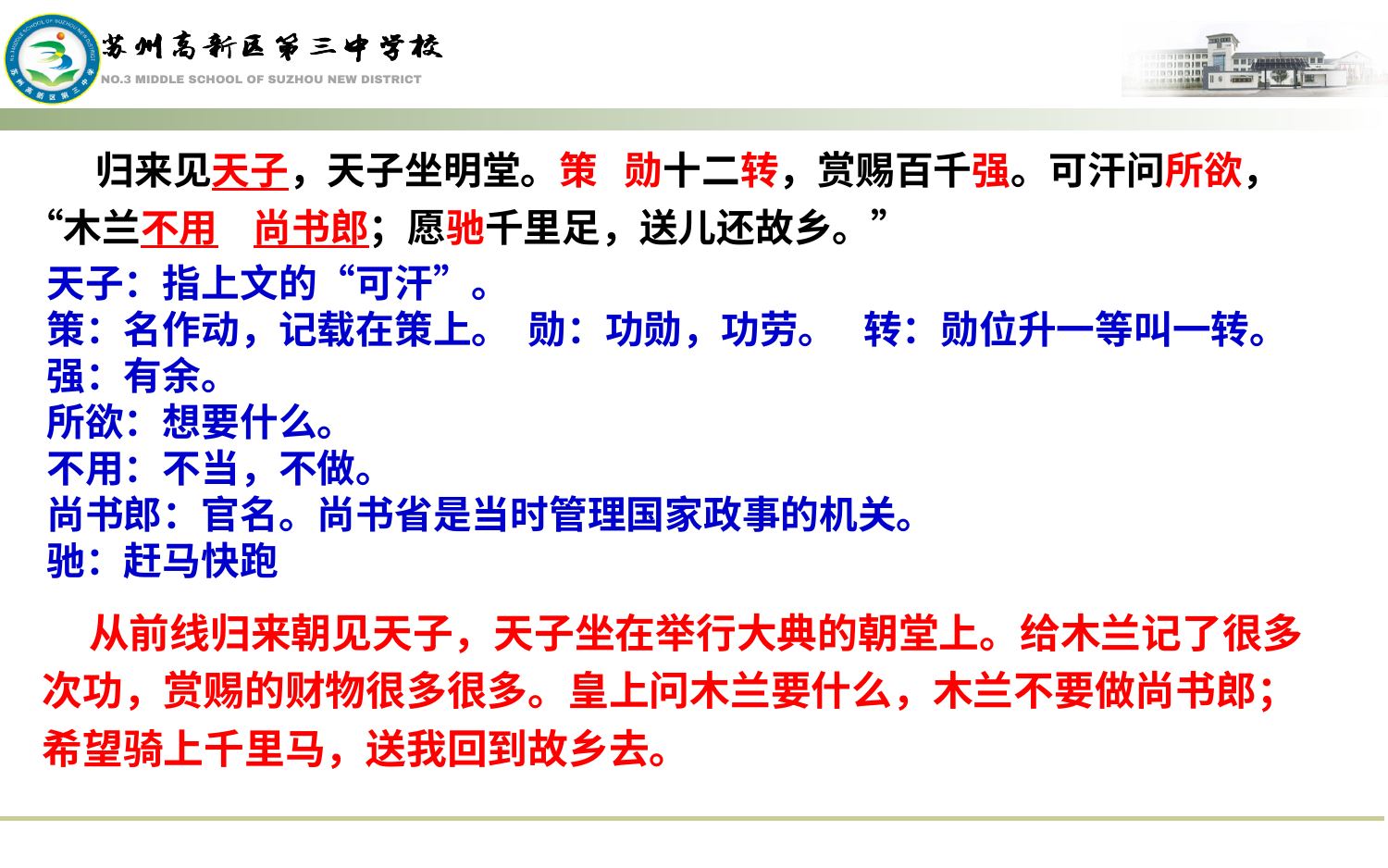

归来见天子，天子坐明堂。策   勋十二转，赏赐百千强。可汗问所欲，“木兰不用    尚书郎；愿驰千里足，送儿还故乡。”
天子：指上文的“可汗”。
策：名作动，记载在策上。  勋：功勋，功劳。   转：勋位升一等叫一转。
强：有余。
所欲：想要什么。
不用：不当，不做。
尚书郎：官名。尚书省是当时管理国家政事的机关。
驰：赶马快跑
    从前线归来朝见天子，天子坐在举行大典的朝堂上。给木兰记了很多次功，赏赐的财物很多很多。皇上问木兰要什么，木兰不要做尚书郎；希望骑上千里马，送我回到故乡去。